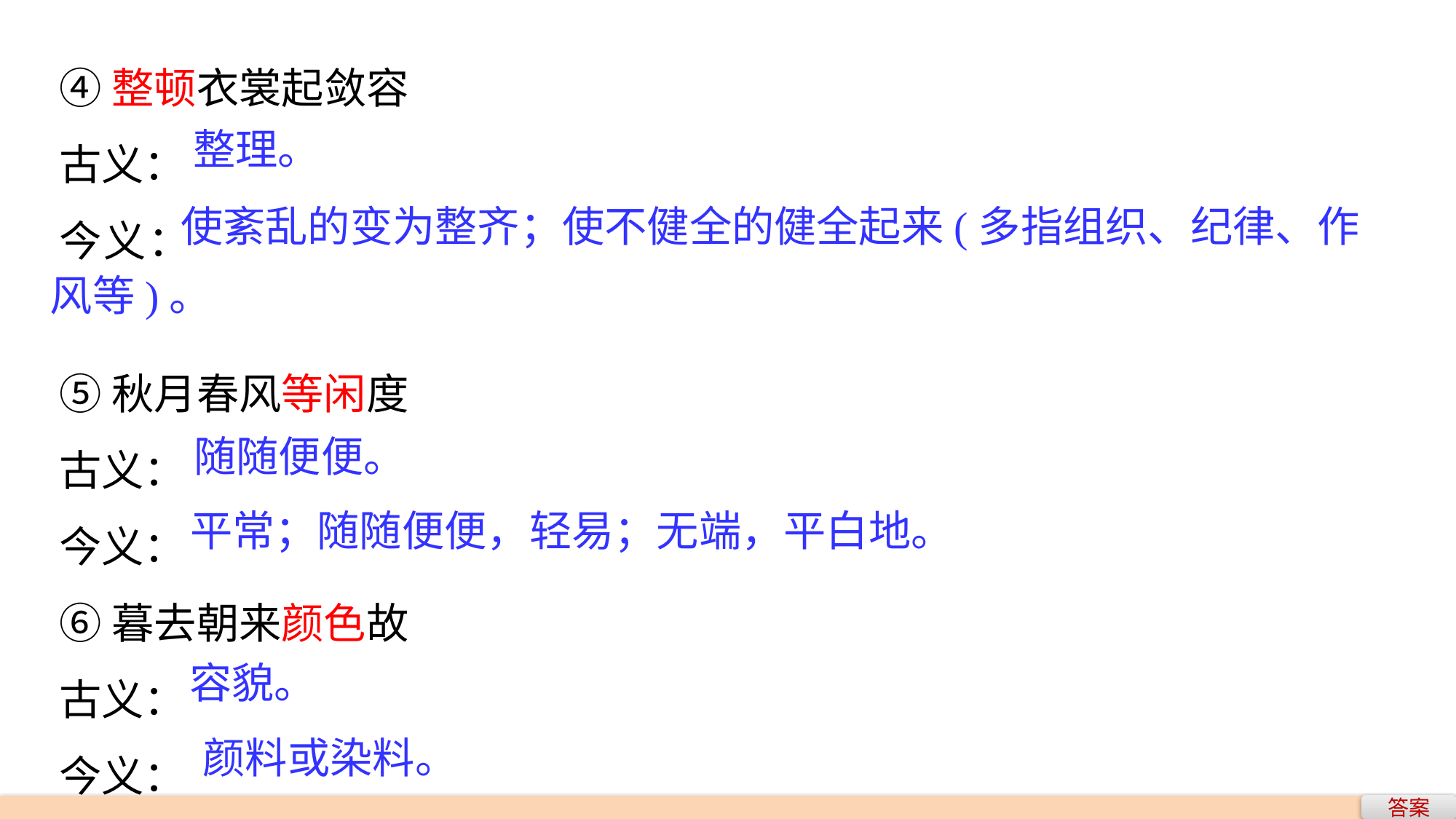

④整顿衣裳起敛容
古义：
今义：
⑤秋月春风等闲度
古义：
今义：
⑥暮去朝来颜色故
古义：
今义：
整理。
使紊乱的变为整齐；使不健全的健全起来(多指组织、纪律、作
风等)。
随随便便。
平常；随随便便，轻易；无端，平白地。
容貌。
颜料或染料。
答案